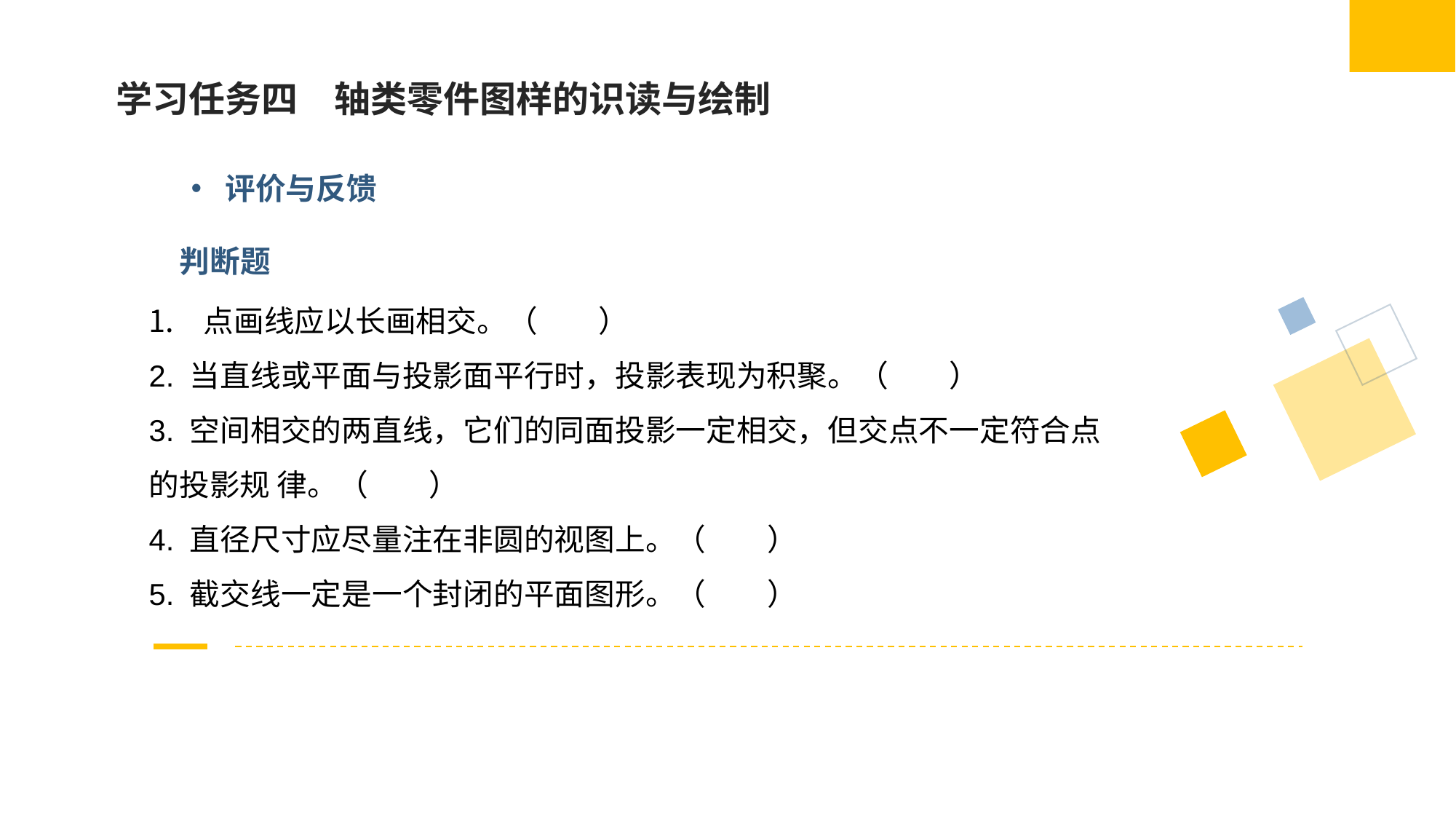

学习任务四　轴类零件图样的识读与绘制

评价与反馈
判断题
点画线应以长画相交。（　　）
2. 当直线或平面与投影面平行时，投影表现为积聚。（　　）
3. 空间相交的两直线，它们的同面投影一定相交，但交点不一定符合点的投影规 律。（　　）
4. 直径尺寸应尽量注在非圆的视图上。（　　）
5. 截交线一定是一个封闭的平面图形。（　　）